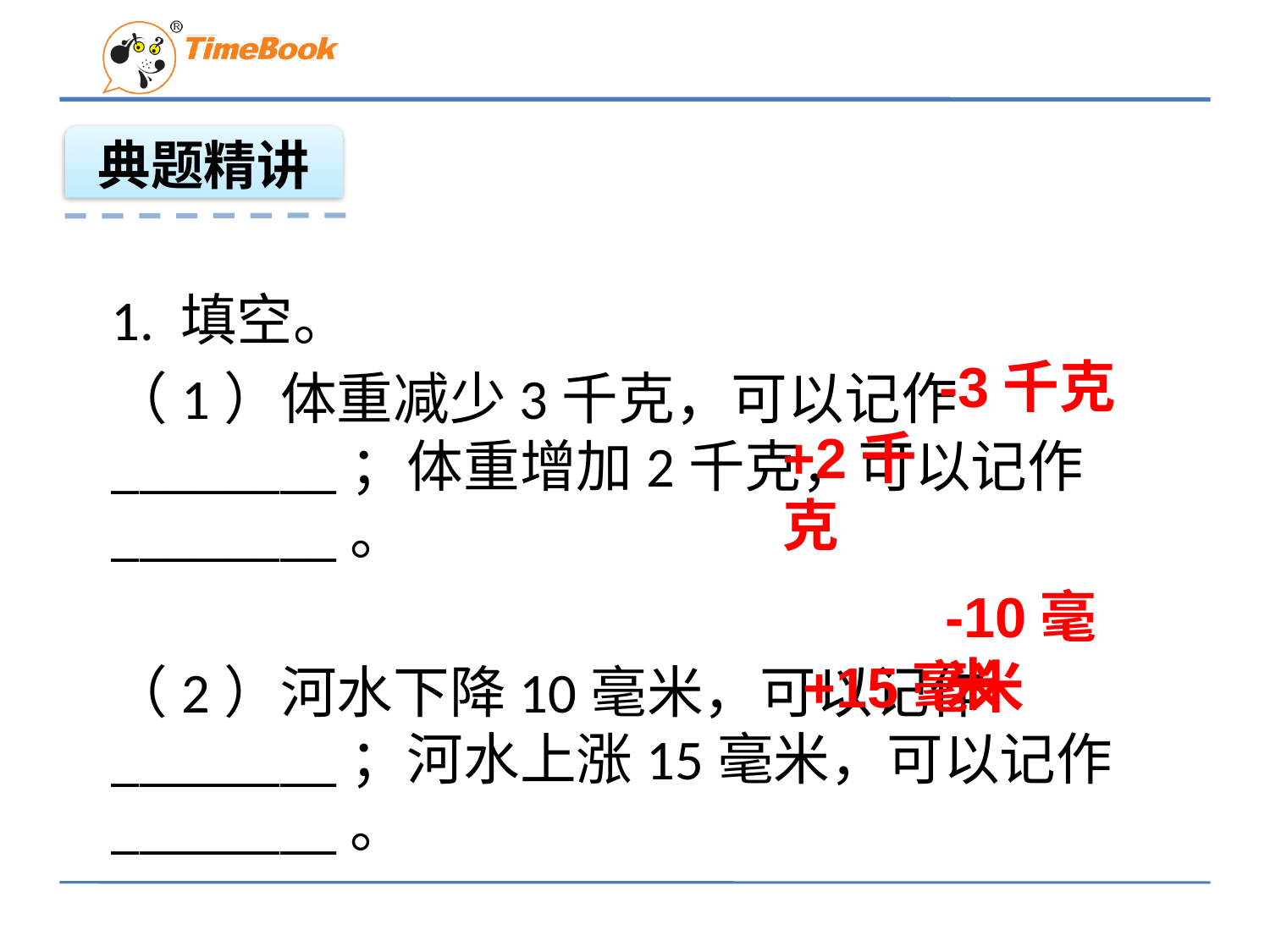

典题精讲
1. 填空。
（1）体重减少3千克，可以记作________；体重增加2千克，可以记作________。

（2）河水下降10毫米，可以记作________；河水上涨15毫米，可以记作________。
-3千克
+2千克
-10毫米
+15毫米